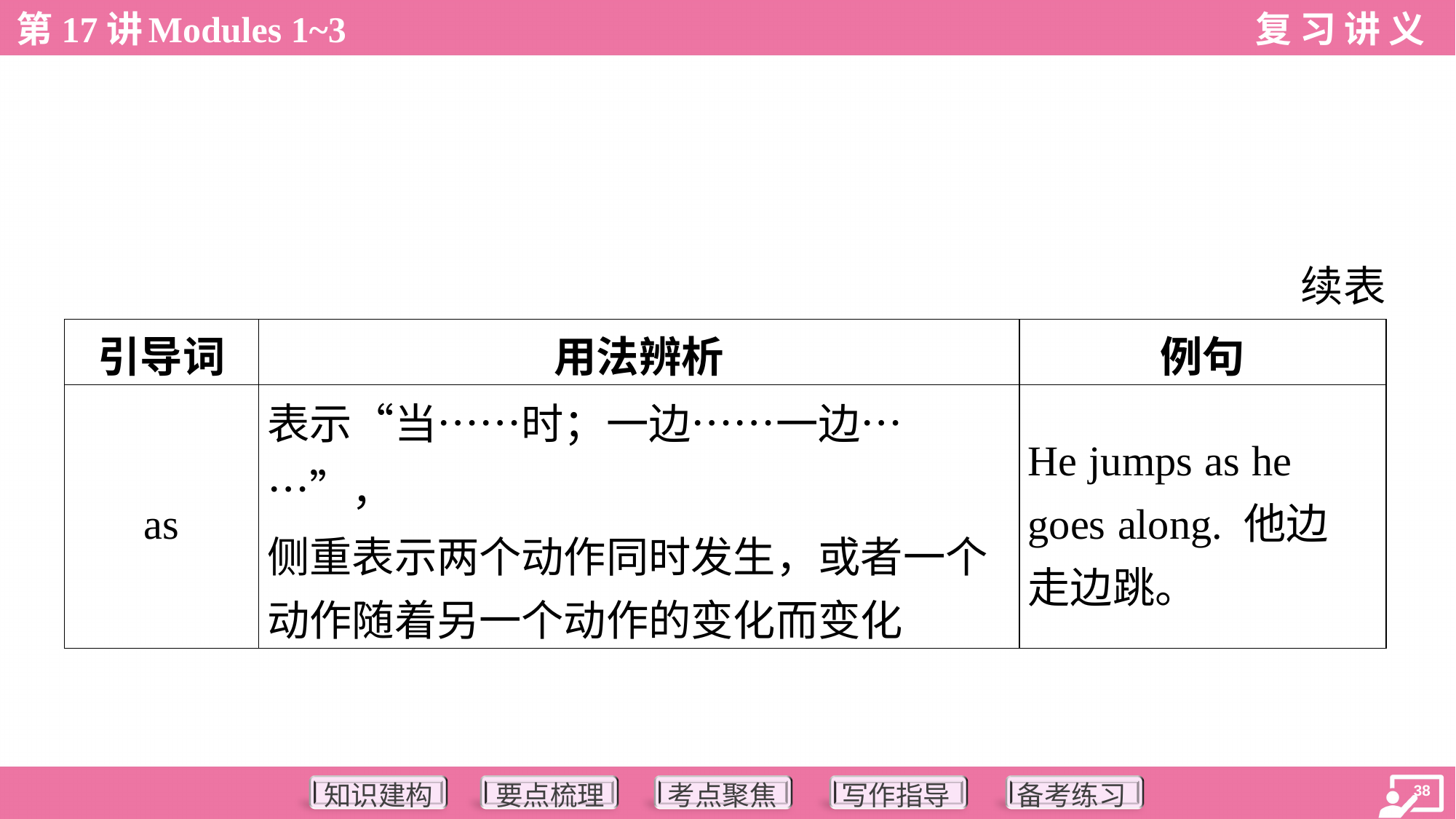

续表
| 引导词 | 用法辨析 | 例句 |
| --- | --- | --- |
| as | 表示“当……时；一边……一边……”， 侧重表示两个动作同时发生，或者一个 动作随着另一个动作的变化而变化 | He jumps as he goes along. 他边 走边跳。 |